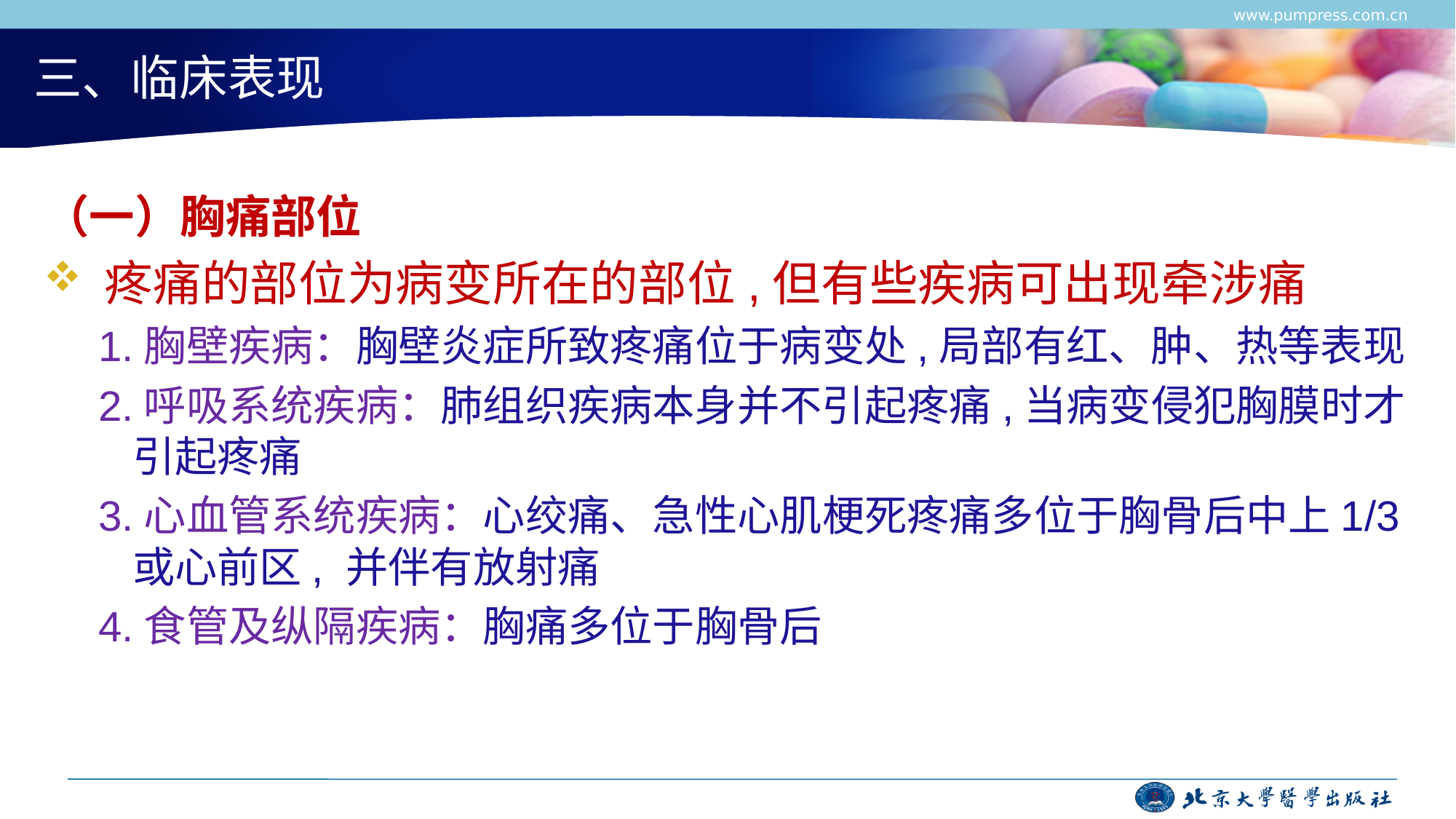

www.pumpress.com.cn
# 三、临床表现
（一）胸痛部位
 疼痛的部位为病变所在的部位,但有些疾病可出现牵涉痛
1.胸壁疾病：胸壁炎症所致疼痛位于病变处,局部有红、肿、热等表现
2.呼吸系统疾病：肺组织疾病本身并不引起疼痛,当病变侵犯胸膜时才引起疼痛
3.心血管系统疾病：心绞痛、急性心肌梗死疼痛多位于胸骨后中上1/3或心前区, 并伴有放射痛
4.食管及纵隔疾病：胸痛多位于胸骨后